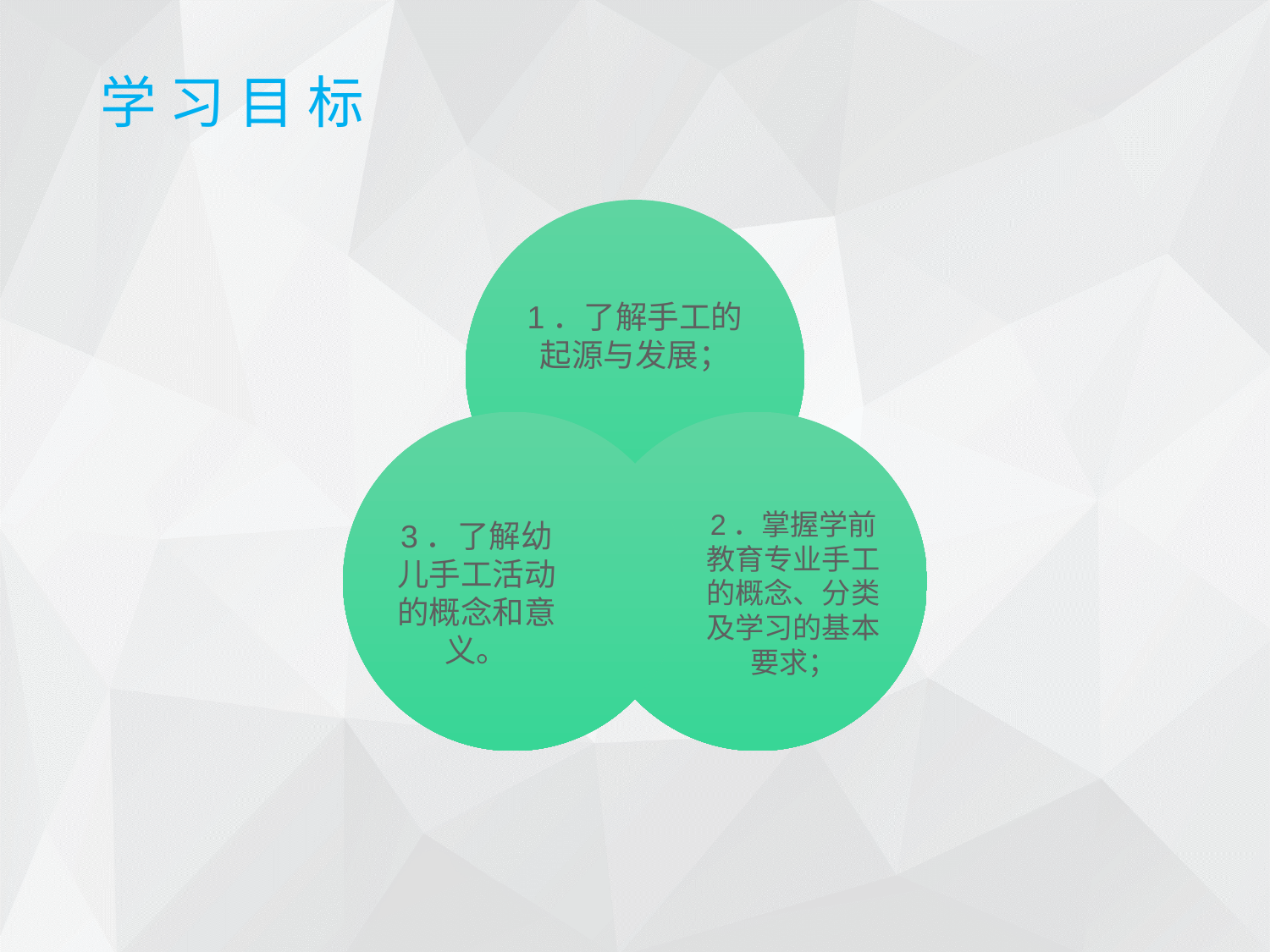

# 学 习 目 标
1．了解手工的起源与发展；
2．掌握学前教育专业手工的概念、分类及学习的基本要求；
3．了解幼儿手工活动的概念和意义。